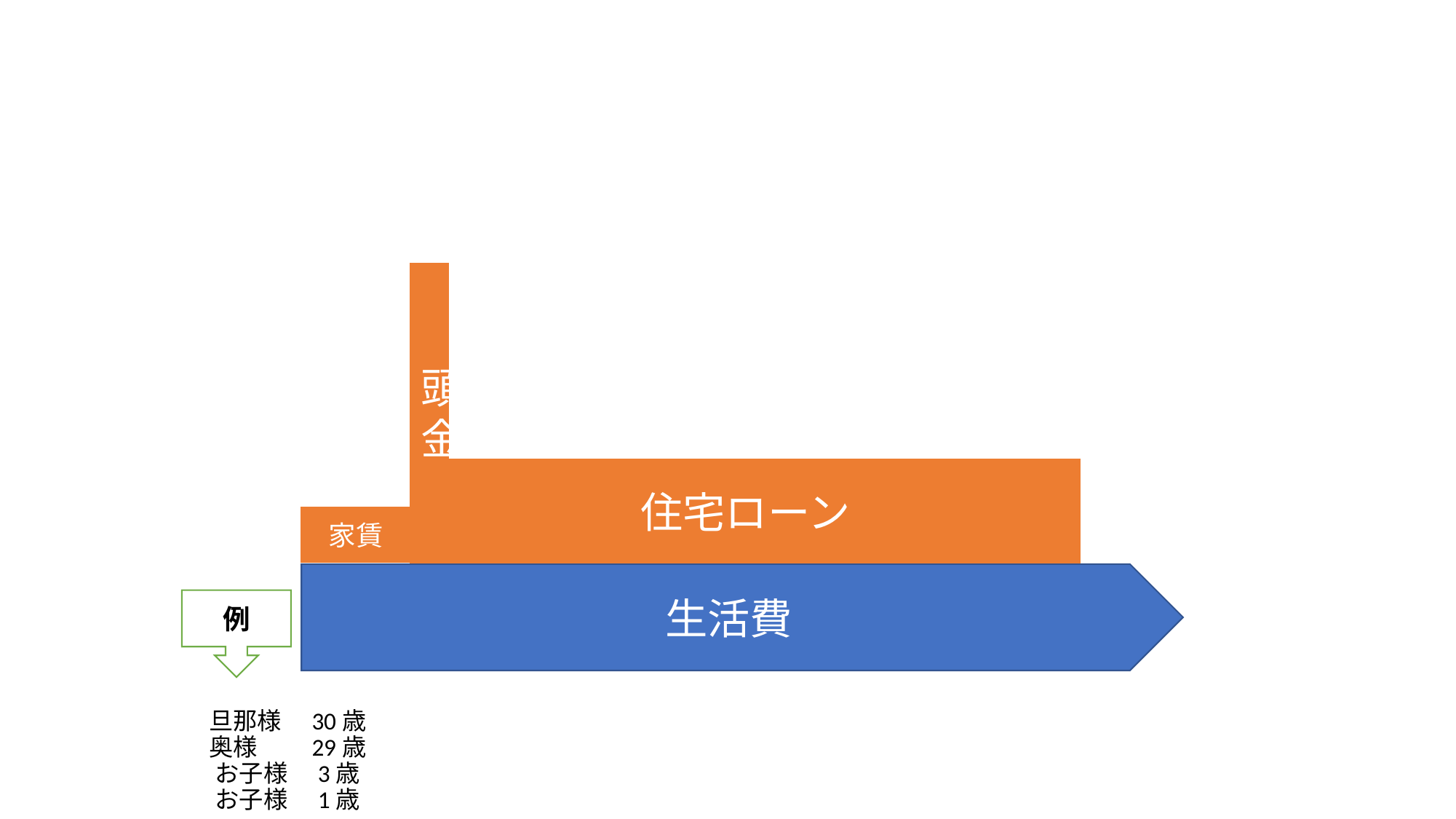

頭金
住宅ローン
家賃
生活費
例

# 旦那様　30歳 奥様　　29歳 お子様　3歳 お子様　1歳